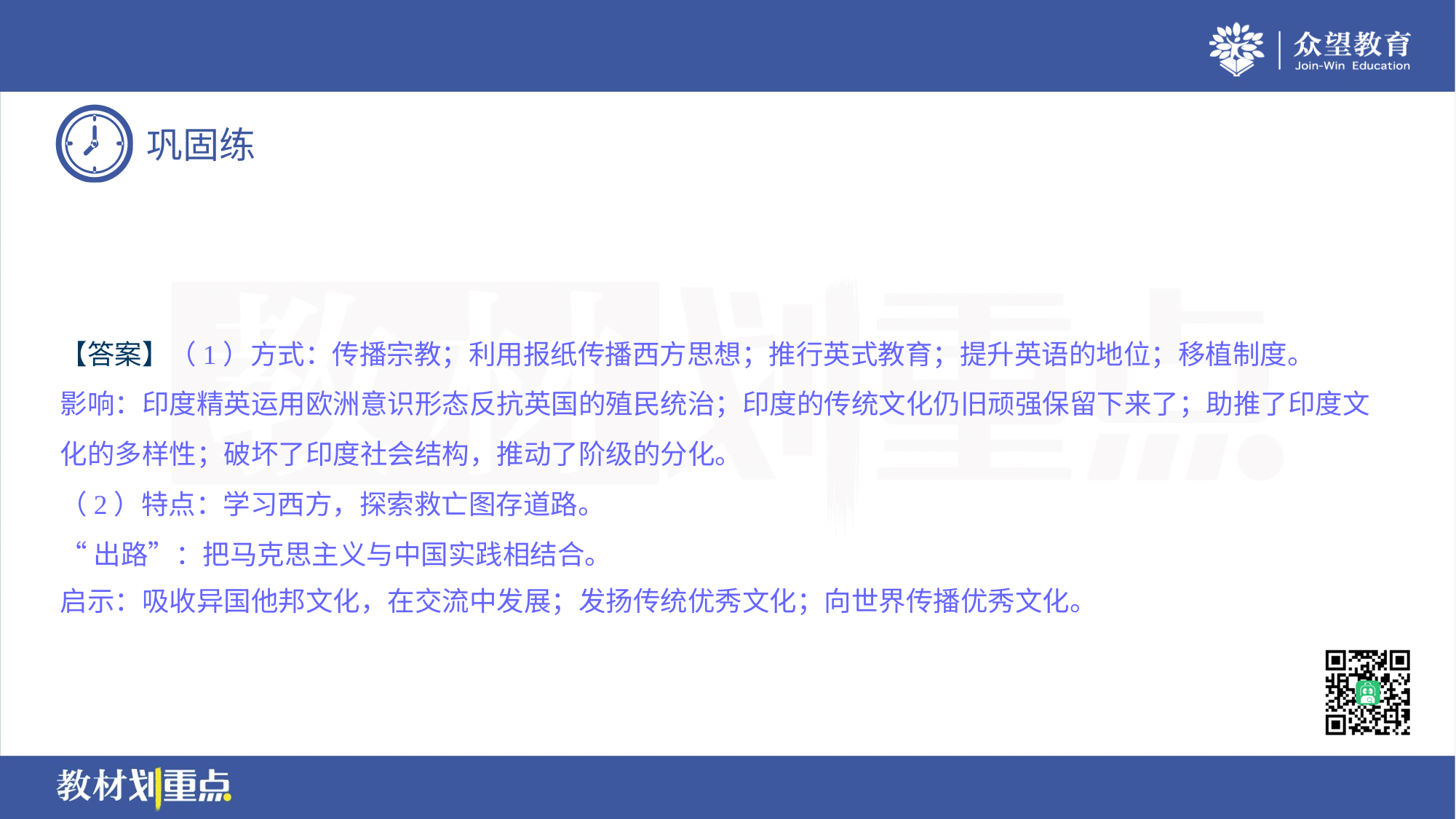

【答案】（1）方式：传播宗教；利用报纸传播西方思想；推行英式教育；提升英语的地位；移植制度。
影响：印度精英运用欧洲意识形态反抗英国的殖民统治；印度的传统文化仍旧顽强保留下来了；助推了印度文
化的多样性；破坏了印度社会结构，推动了阶级的分化。
（2）特点：学习西方，探索救亡图存道路。
“出路”：把马克思主义与中国实践相结合。
启示：吸收异国他邦文化，在交流中发展；发扬传统优秀文化；向世界传播优秀文化。